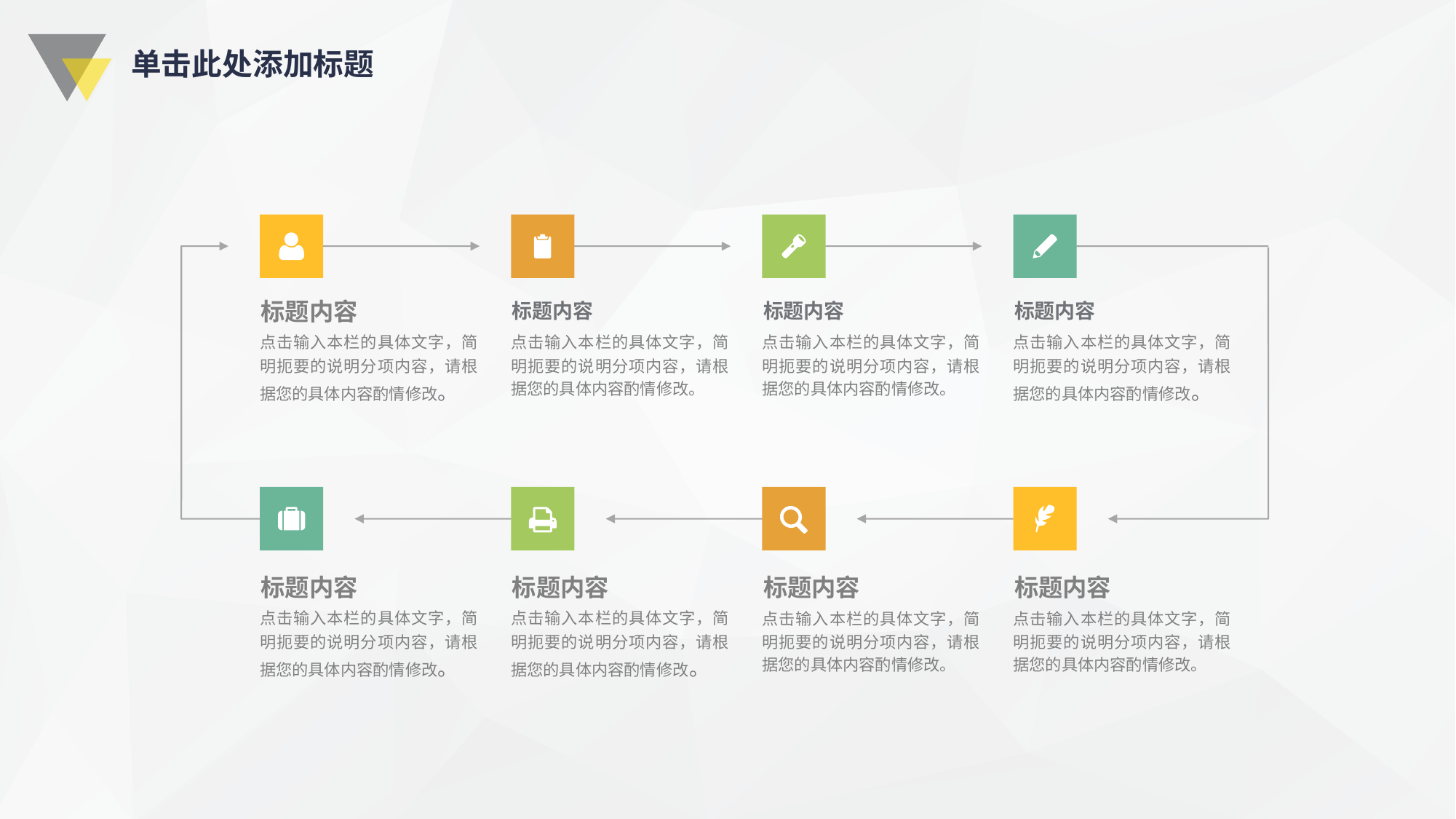

单击此处添加标题

标题内容
标题内容
标题内容
标题内容
点击输入本栏的具体文字，简明扼要的说明分项内容，请根据您的具体内容酌情修改。
点击输入本栏的具体文字，简明扼要的说明分项内容，请根据您的具体内容酌情修改。
点击输入本栏的具体文字，简明扼要的说明分项内容，请根据您的具体内容酌情修改。
点击输入本栏的具体文字，简明扼要的说明分项内容，请根据您的具体内容酌情修改。

标题内容
标题内容
标题内容
标题内容
点击输入本栏的具体文字，简明扼要的说明分项内容，请根据您的具体内容酌情修改。
点击输入本栏的具体文字，简明扼要的说明分项内容，请根据您的具体内容酌情修改。
点击输入本栏的具体文字，简明扼要的说明分项内容，请根据您的具体内容酌情修改。
点击输入本栏的具体文字，简明扼要的说明分项内容，请根据您的具体内容酌情修改。